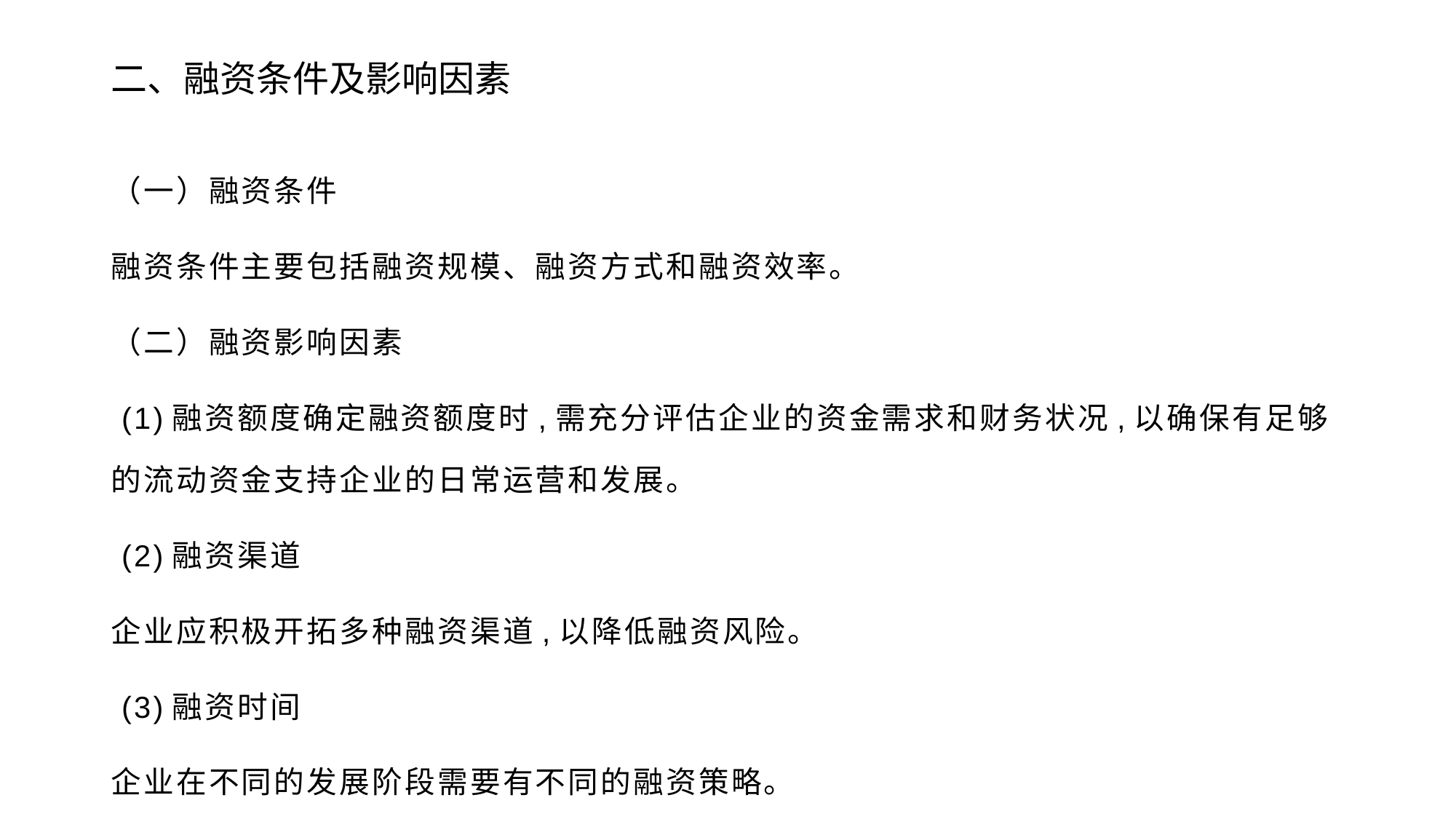

# 二、融资条件及影响因素
（一）融资条件
融资条件主要包括融资规模、融资方式和融资效率。
（二）融资影响因素
 (1)融资额度确定融资额度时,需充分评估企业的资金需求和财务状况,以确保有足够的流动资金支持企业的日常运营和发展。
 (2)融资渠道
企业应积极开拓多种融资渠道,以降低融资风险。
 (3)融资时间
企业在不同的发展阶段需要有不同的融资策略。